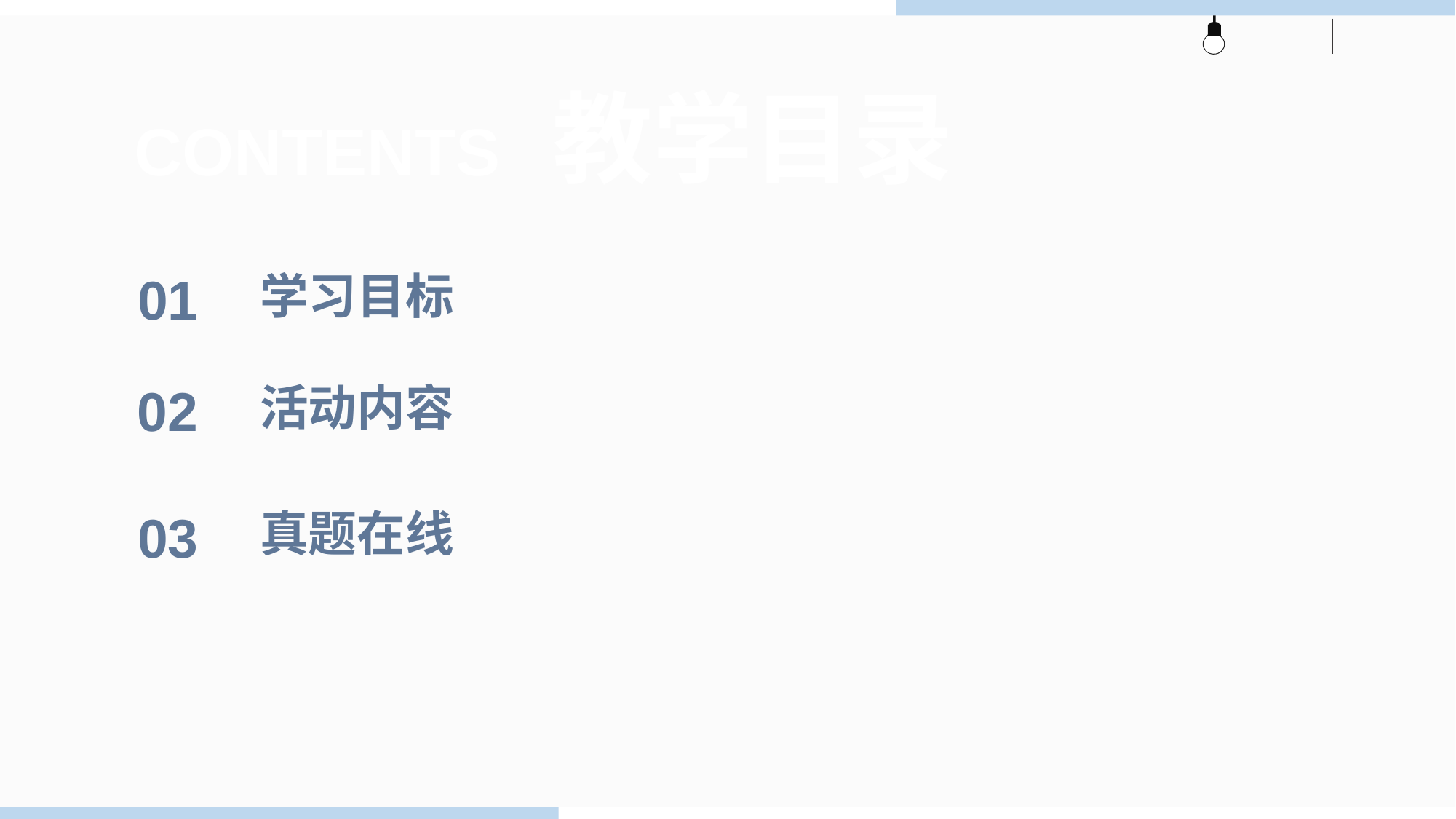

CONTENTS 教学目录
01
学习目标
02
活动内容
03
真题在线